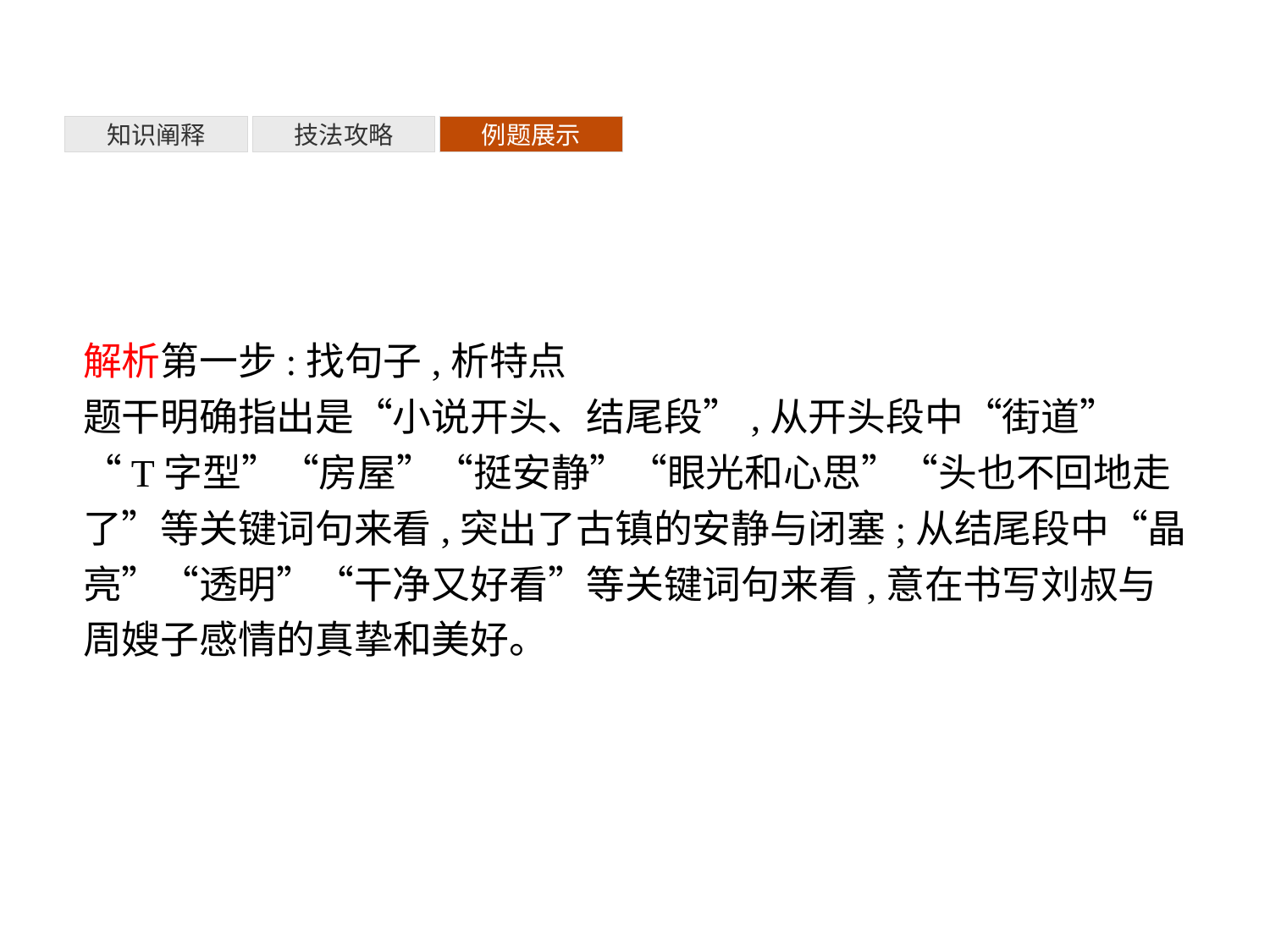

知识阐释
技法攻略
例题展示
解析第一步:找句子,析特点
题干明确指出是“小说开头、结尾段”,从开头段中“街道”“T字型”“房屋”“挺安静”“眼光和心思”“头也不回地走了”等关键词句来看,突出了古镇的安静与闭塞;从结尾段中“晶亮”“透明”“干净又好看”等关键词句来看,意在书写刘叔与周嫂子感情的真挚和美好。